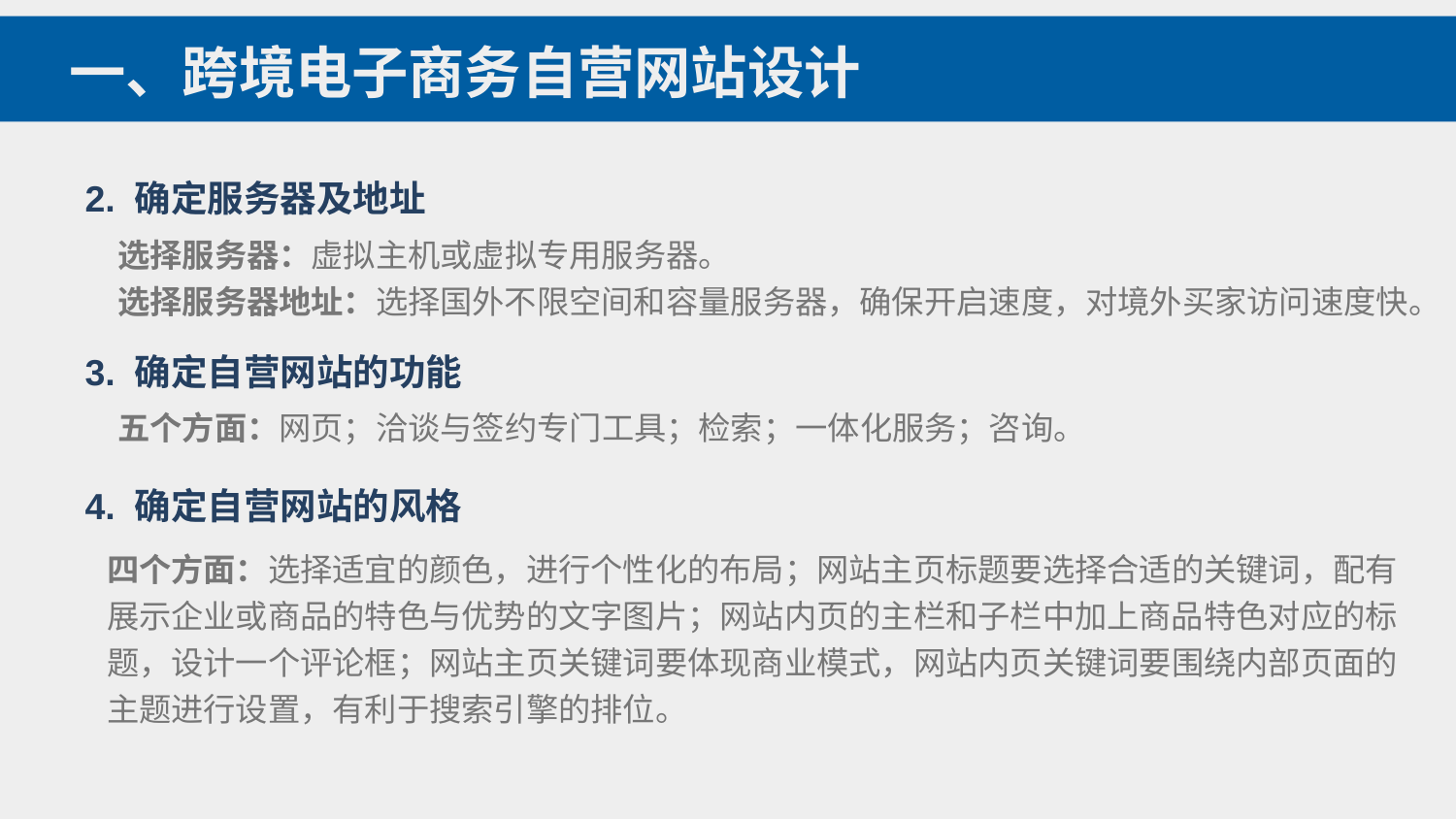

一、跨境电子商务自营网站设计
2. 确定服务器及地址
选择服务器：虚拟主机或虚拟专用服务器。
选择服务器地址：选择国外不限空间和容量服务器，确保开启速度，对境外买家访问速度快。
3. 确定自营网站的功能
五个方面：网页；洽谈与签约专门工具；检索；一体化服务；咨询。
4. 确定自营网站的风格
四个方面：选择适宜的颜色，进行个性化的布局；网站主页标题要选择合适的关键词，配有展示企业或商品的特色与优势的文字图片；网站内页的主栏和子栏中加上商品特色对应的标题，设计一个评论框；网站主页关键词要体现商业模式，网站内页关键词要围绕内部页面的主题进行设置，有利于搜索引擎的排位。